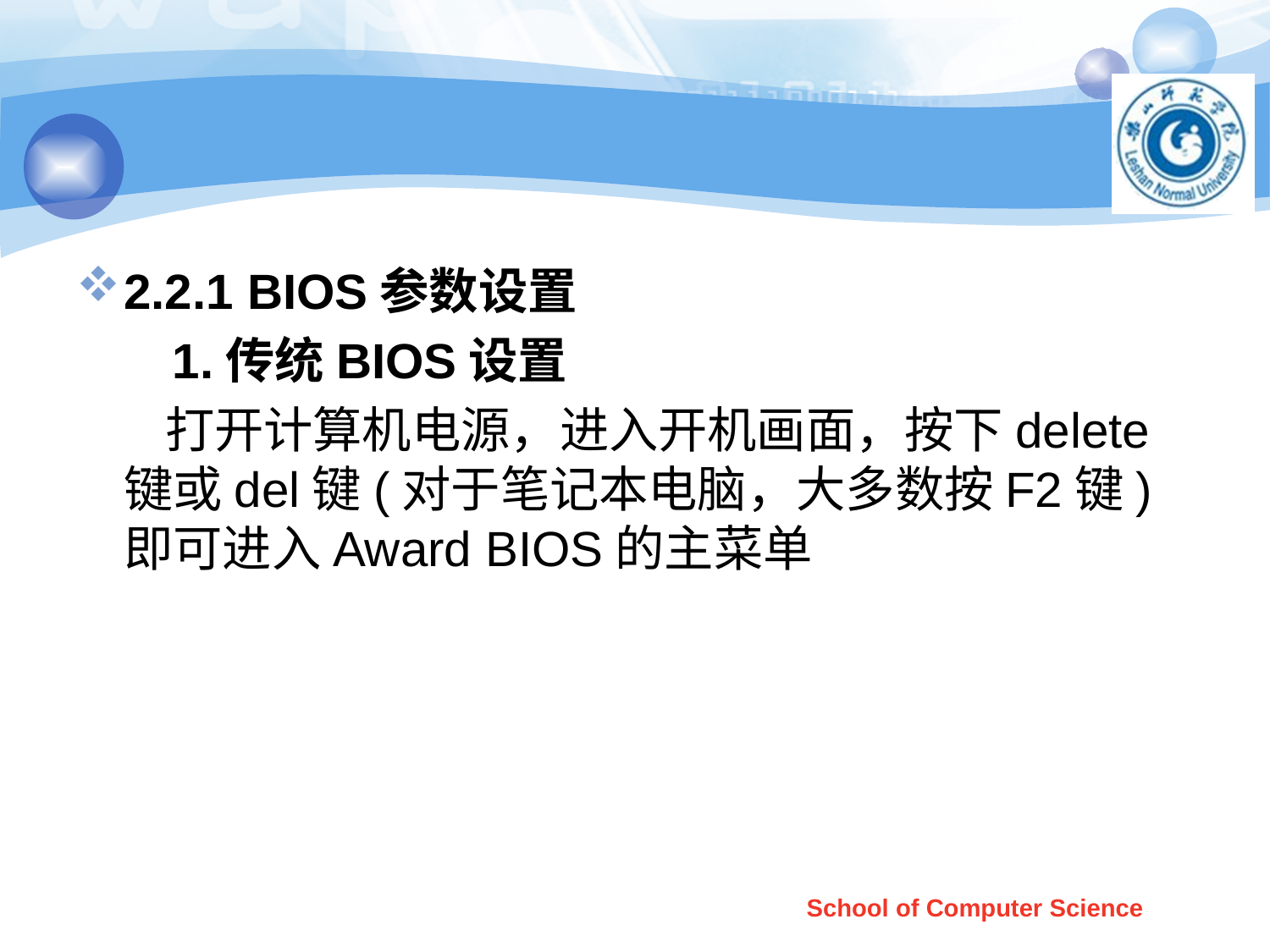

#
2.2.1 BIOS参数设置
       1.传统BIOS设置
       打开计算机电源，进入开机画面，按下delete键或del键(对于笔记本电脑，大多数按F2键)即可进入Award BIOS的主菜单

School of Computer Science